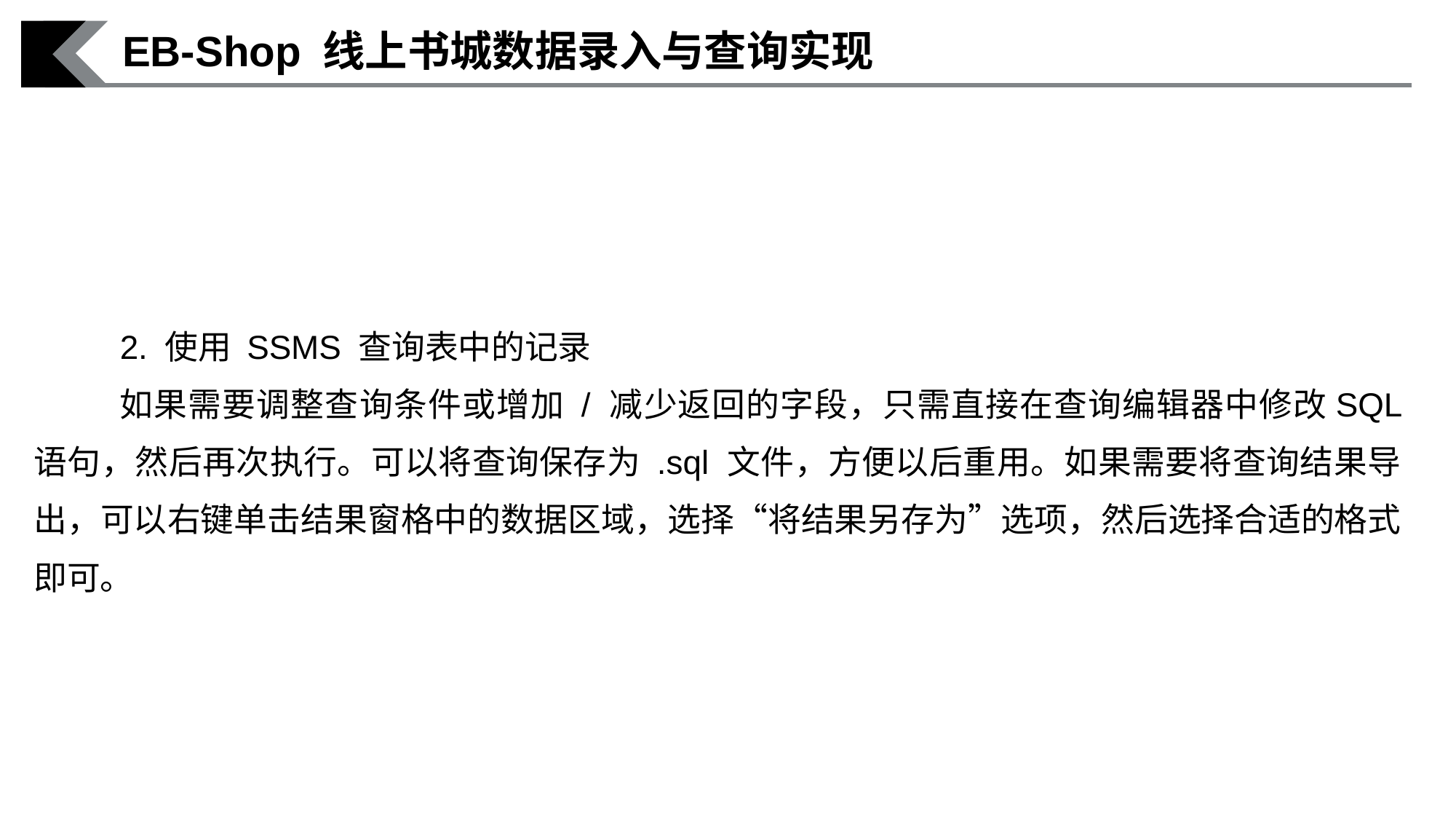

EB-Shop 线上书城数据录入与查询实现
2. 使用 SSMS 查询表中的记录
如果需要调整查询条件或增加 / 减少返回的字段，只需直接在查询编辑器中修改SQL 语句，然后再次执行。可以将查询保存为 .sql 文件，方便以后重用。如果需要将查询结果导出，可以右键单击结果窗格中的数据区域，选择“将结果另存为”选项，然后选择合适的格式即可。